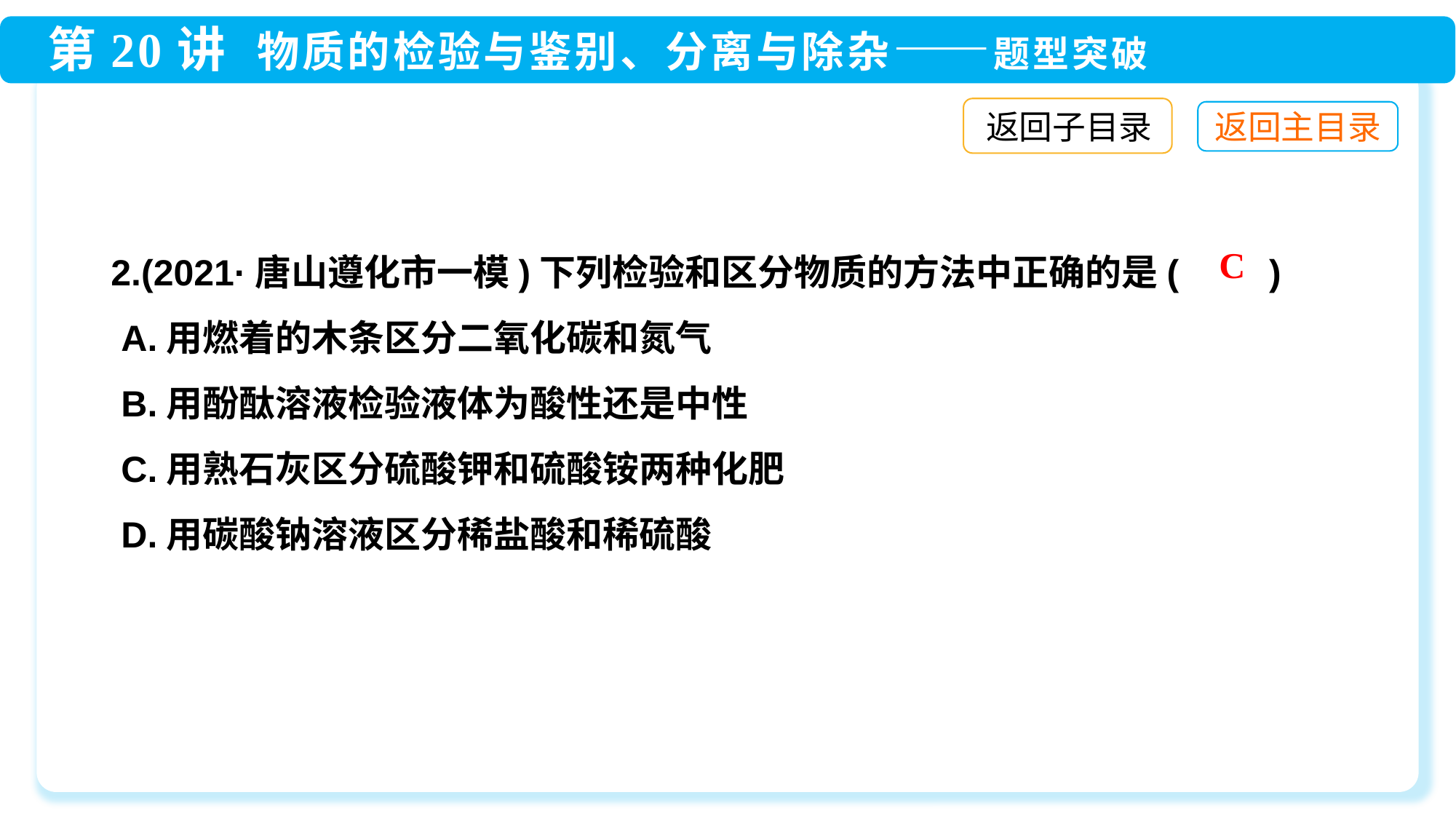

返回子目录
2.(2021·唐山遵化市一模)下列检验和区分物质的方法中正确的是(　　)
 A.用燃着的木条区分二氧化碳和氮气
 B.用酚酞溶液检验液体为酸性还是中性
 C.用熟石灰区分硫酸钾和硫酸铵两种化肥
 D.用碳酸钠溶液区分稀盐酸和稀硫酸
C